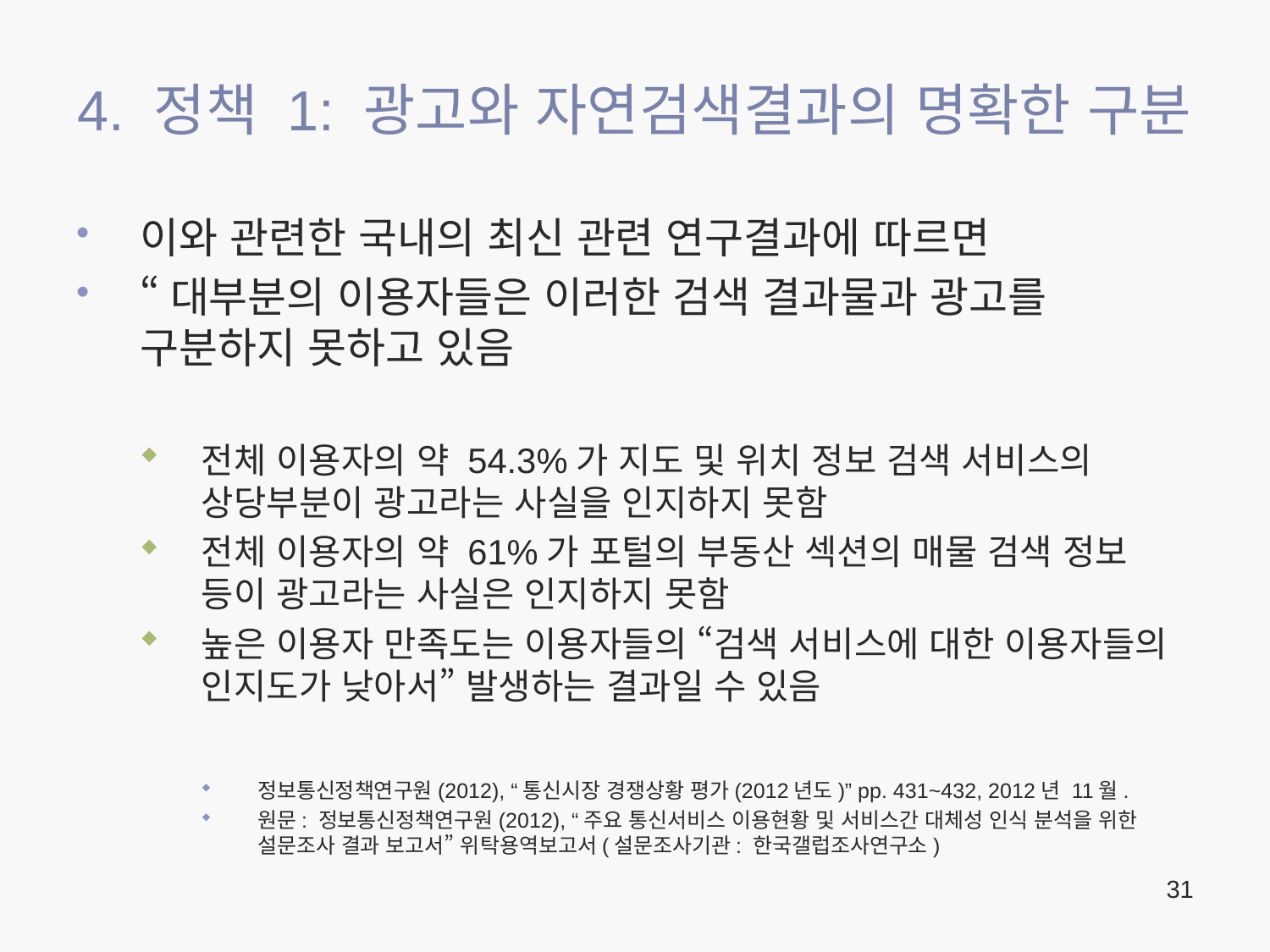

# 4. 정책 1: 광고와 자연검색결과의 명확한 구분
이와 관련한 국내의 최신 관련 연구결과에 따르면
“대부분의 이용자들은 이러한 검색 결과물과 광고를 구분하지 못하고 있음

전체 이용자의 약 54.3%가 지도 및 위치 정보 검색 서비스의 상당부분이 광고라는 사실을 인지하지 못함
전체 이용자의 약 61%가 포털의 부동산 섹션의 매물 검색 정보 등이 광고라는 사실은 인지하지 못함
높은 이용자 만족도는 이용자들의 “검색 서비스에 대한 이용자들의 인지도가 낮아서” 발생하는 결과일 수 있음

정보통신정책연구원(2012), “통신시장 경쟁상황 평가(2012년도)” pp. 431~432, 2012년 11월.
원문: 정보통신정책연구원(2012), “주요 통신서비스 이용현황 및 서비스간 대체성 인식 분석을 위한 설문조사 결과 보고서” 위탁용역보고서(설문조사기관: 한국갤럽조사연구소)

31